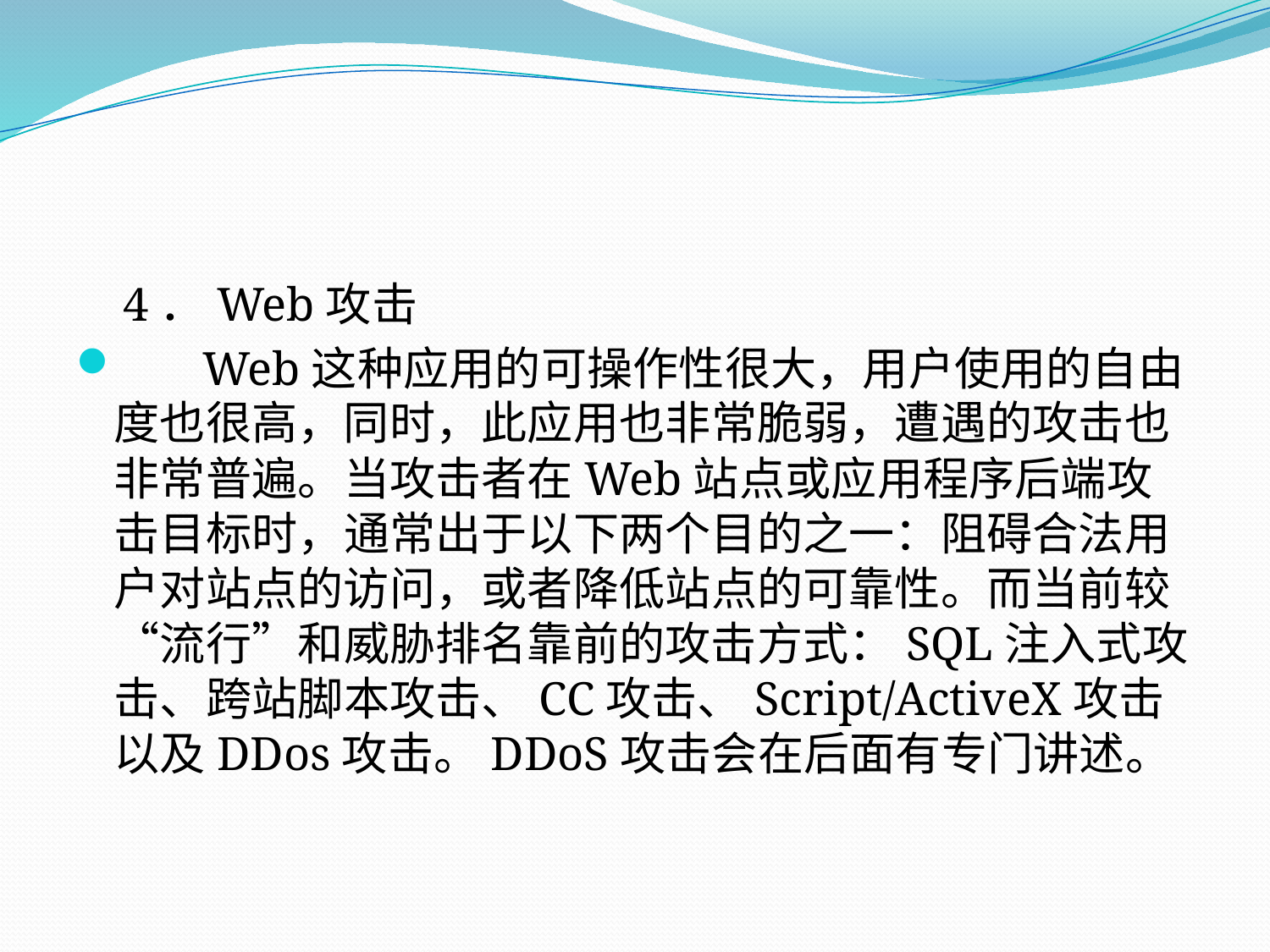

#
    4．Web攻击
       Web这种应用的可操作性很大，用户使用的自由度也很高，同时，此应用也非常脆弱，遭遇的攻击也非常普遍。当攻击者在Web站点或应用程序后端攻击目标时，通常出于以下两个目的之一：阻碍合法用户对站点的访问，或者降低站点的可靠性。而当前较“流行”和威胁排名靠前的攻击方式：SQL注入式攻击、跨站脚本攻击、CC攻击、Script/ActiveX攻击以及DDos攻击。DDoS攻击会在后面有专门讲述。